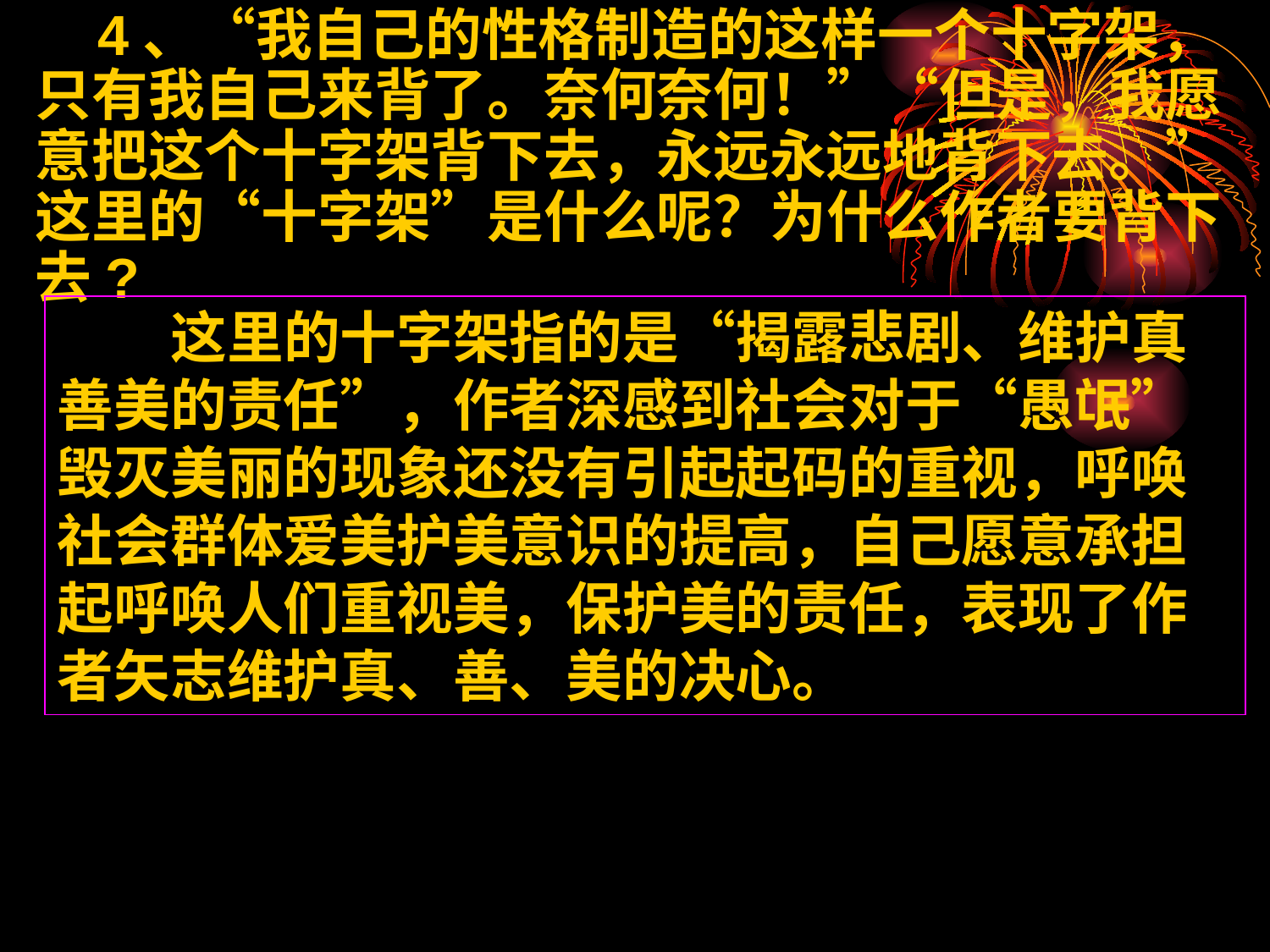

4、“我自己的性格制造的这样一个十字架，只有我自己来背了。奈何奈何！”“但是，我愿意把这个十字架背下去，永远永远地背下去。”这里的“十字架”是什么呢？为什么作者要背下去?
　　这里的十字架指的是“揭露悲剧、维护真善美的责任”，作者深感到社会对于“愚氓”毁灭美丽的现象还没有引起起码的重视，呼唤社会群体爱美护美意识的提高，自己愿意承担起呼唤人们重视美，保护美的责任，表现了作者矢志维护真、善、美的决心。